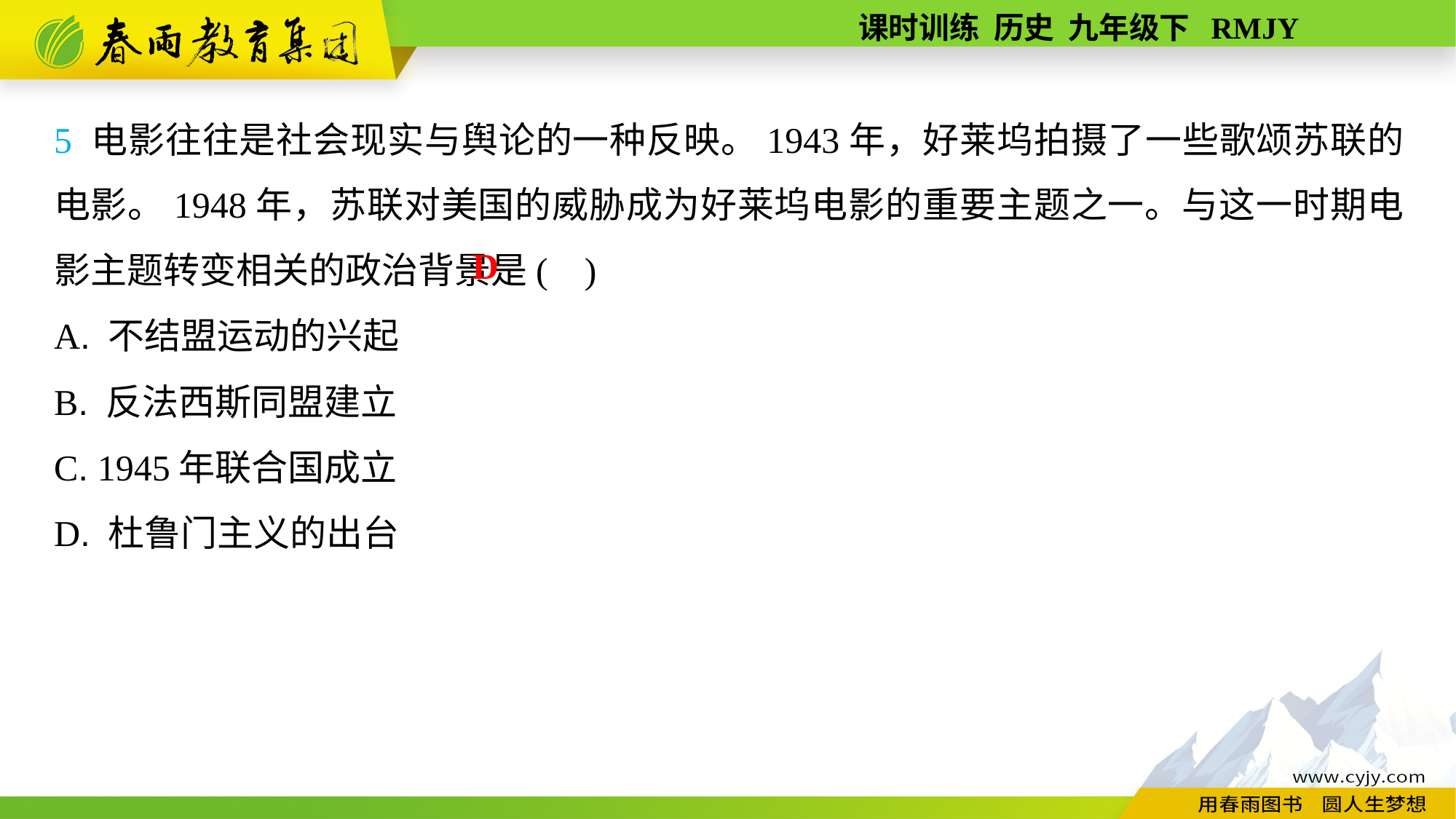

5 电影往往是社会现实与舆论的一种反映。1943年，好莱坞拍摄了一些歌颂苏联的电影。1948年，苏联对美国的威胁成为好莱坞电影的重要主题之一。与这一时期电影主题转变相关的政治背景是(    )
A. 不结盟运动的兴起
B. 反法西斯同盟建立
C. 1945年联合国成立
D. 杜鲁门主义的出台
D